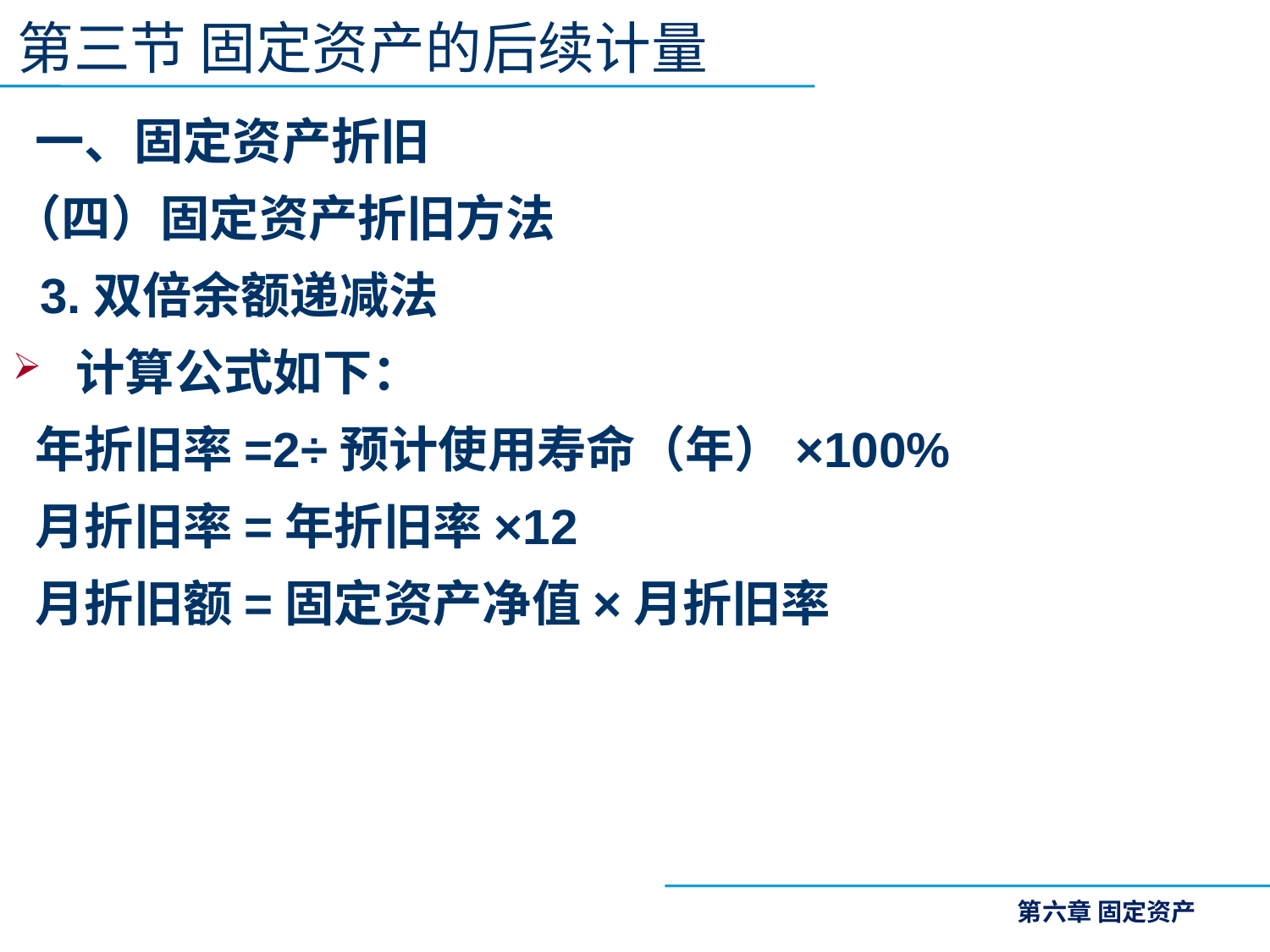

第三节 固定资产的后续计量
 一、固定资产折旧
（四）固定资产折旧方法
  3.双倍余额递减法
计算公式如下：
 年折旧率=2÷预计使用寿命（年）×100%
 月折旧率=年折旧率×12
 月折旧额=固定资产净值×月折旧率